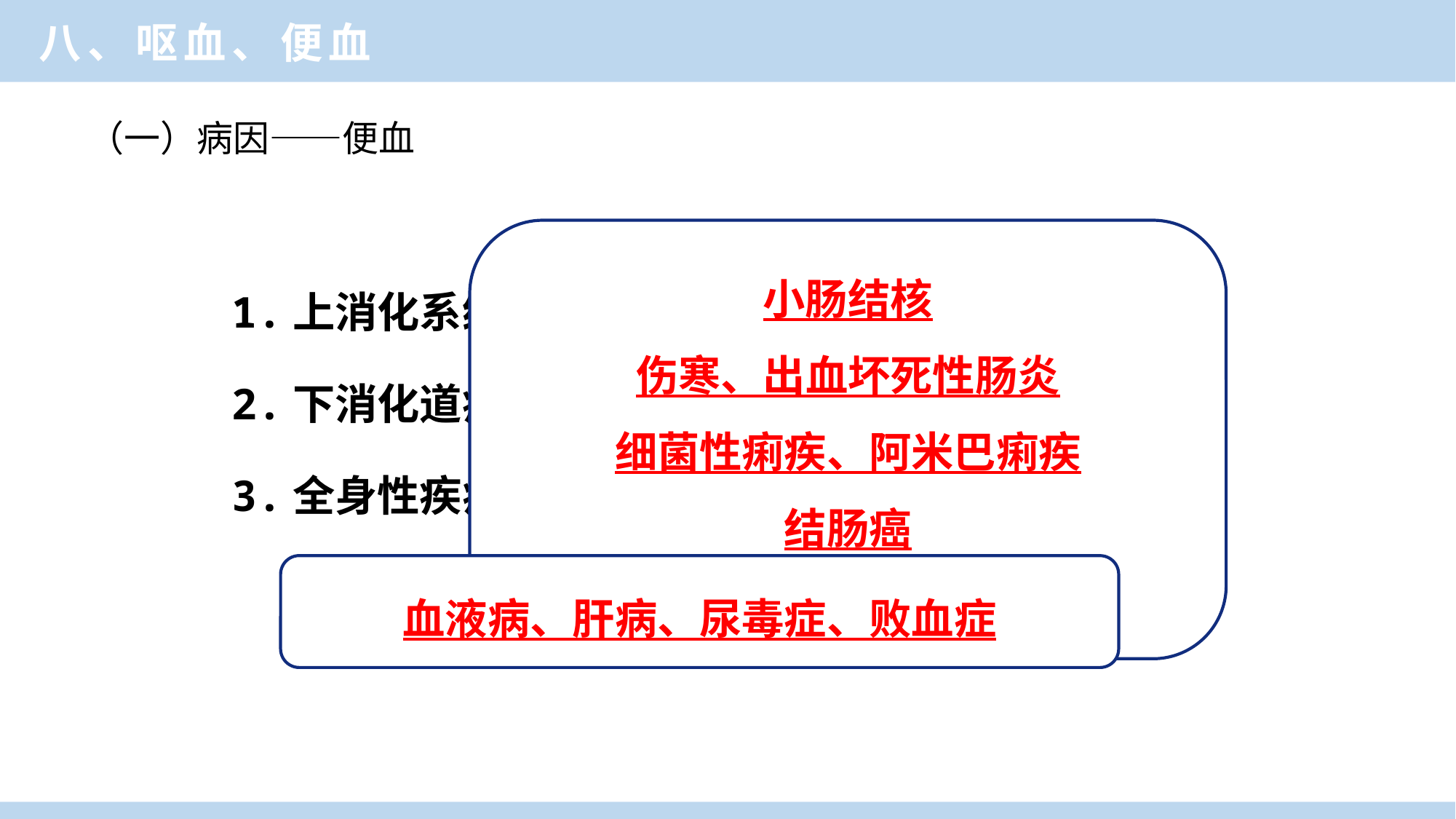

八、呕血、便血
（一）病因——便血
小肠结核
伤寒、出血坏死性肠炎
细菌性痢疾、阿米巴痢疾
结肠癌
直肠息肉、癌症、痔疮
1.上消化系统疾病
2.下消化道疾病
3.全身性疾病
血液病、肝病、尿毒症、败血症